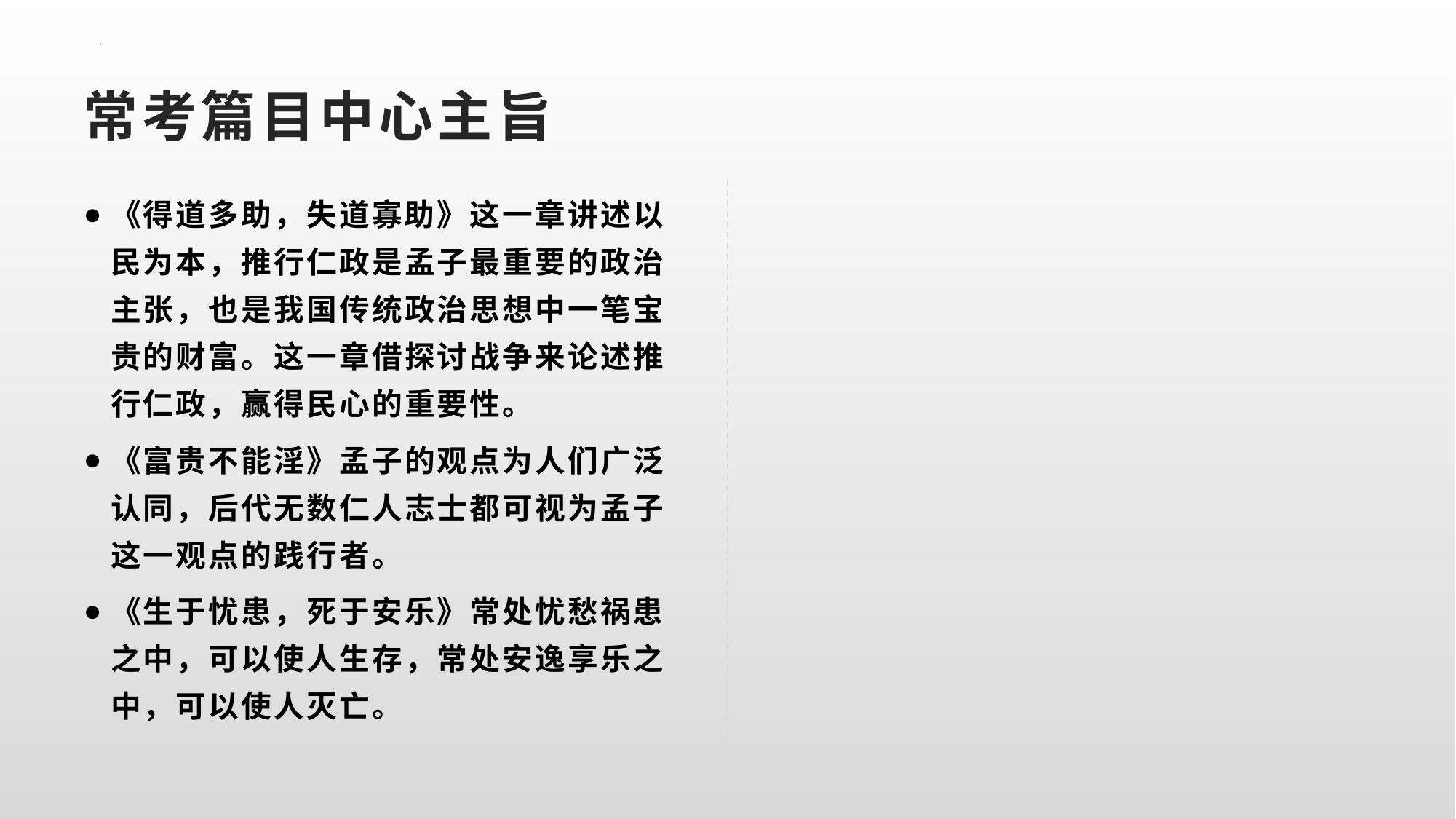

# 常考篇目中心主旨

《得道多助，失道寡助》这一章讲述以民为本，推行仁政是孟子最重要的政治主张，也是我国传统政治思想中一笔宝贵的财富。这一章借探讨战争来论述推行仁政，赢得民心的重要性。
《富贵不能淫》孟子的观点为人们广泛认同，后代无数仁人志士都可视为孟子这一观点的践行者。
《生于忧患，死于安乐》常处忧愁祸患之中，可以使人生存，常处安逸享乐之中，可以使人灭亡。